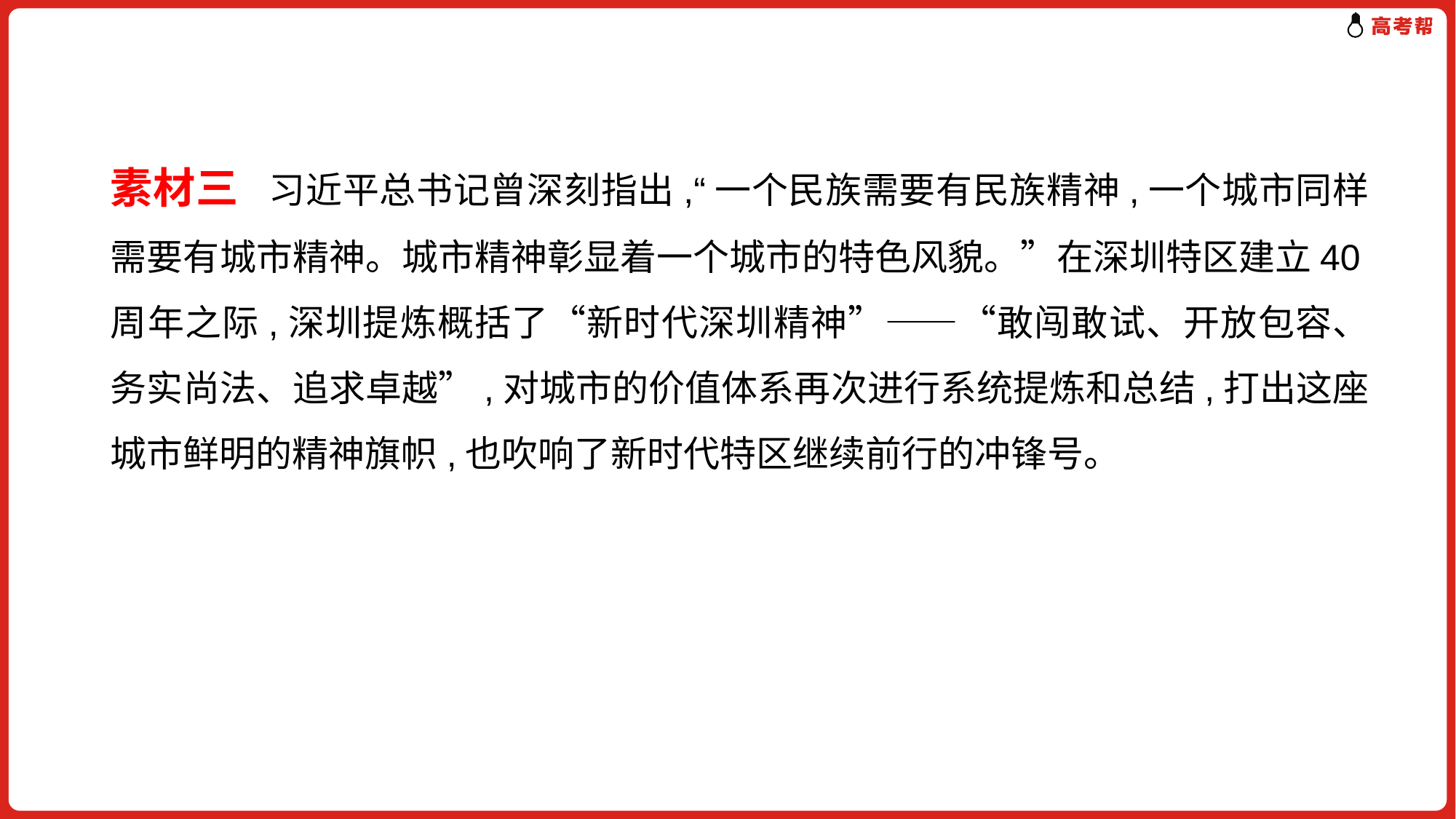

素材三   习近平总书记曾深刻指出,“一个民族需要有民族精神,一个城市同样需要有城市精神。城市精神彰显着一个城市的特色风貌。”在深圳特区建立40周年之际,深圳提炼概括了“新时代深圳精神”——“敢闯敢试、开放包容、务实尚法、追求卓越”,对城市的价值体系再次进行系统提炼和总结,打出这座城市鲜明的精神旗帜,也吹响了新时代特区继续前行的冲锋号。